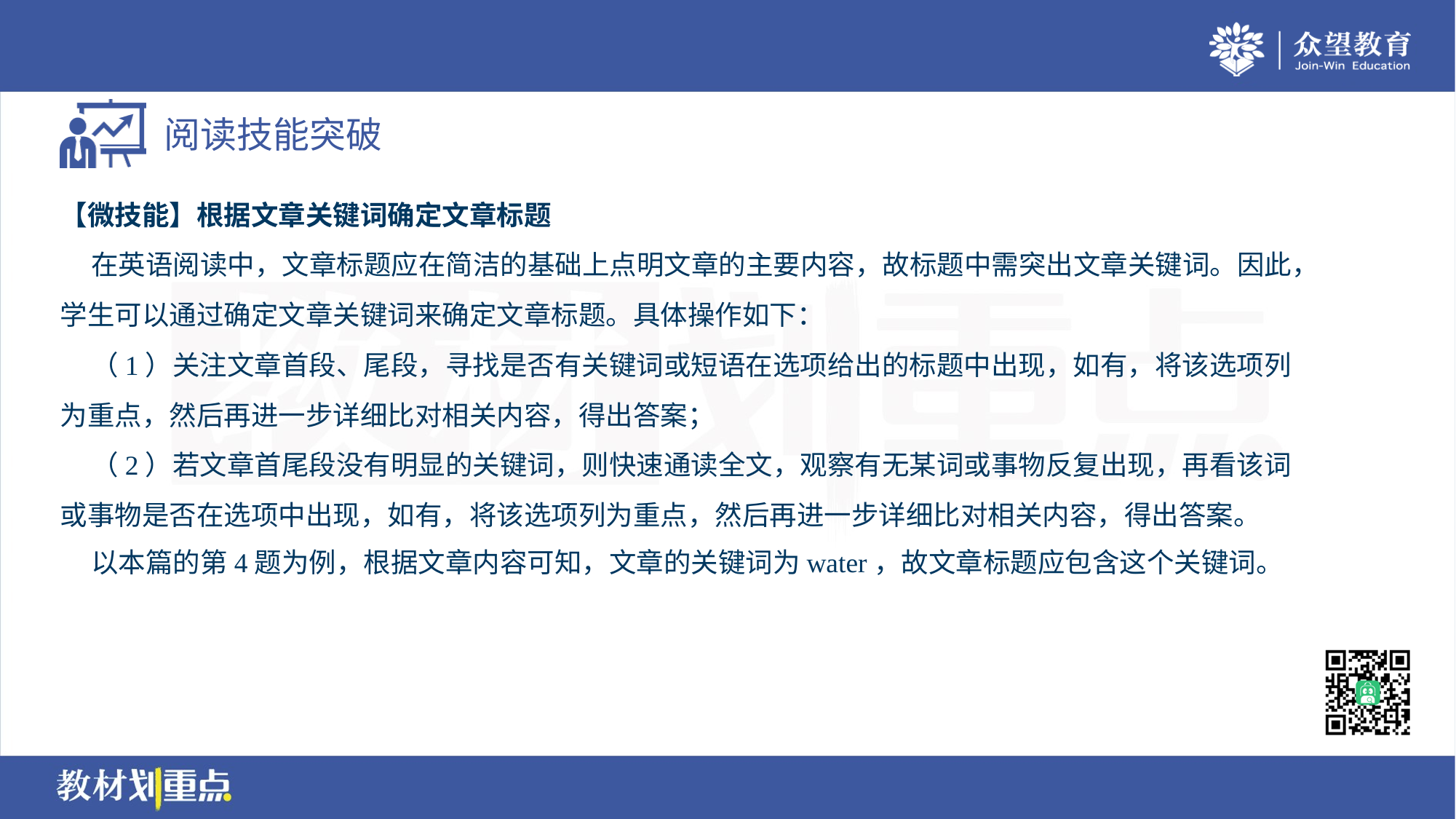

【微技能】根据文章关键词确定文章标题
    在英语阅读中，文章标题应在简洁的基础上点明文章的主要内容，故标题中需突出文章关键词。因此，
学生可以通过确定文章关键词来确定文章标题。具体操作如下：
    （1）关注文章首段、尾段，寻找是否有关键词或短语在选项给出的标题中出现，如有，将该选项列
为重点，然后再进一步详细比对相关内容，得出答案；
    （2）若文章首尾段没有明显的关键词，则快速通读全文，观察有无某词或事物反复出现，再看该词
或事物是否在选项中出现，如有，将该选项列为重点，然后再进一步详细比对相关内容，得出答案。
    以本篇的第4题为例，根据文章内容可知，文章的关键词为water，故文章标题应包含这个关键词。